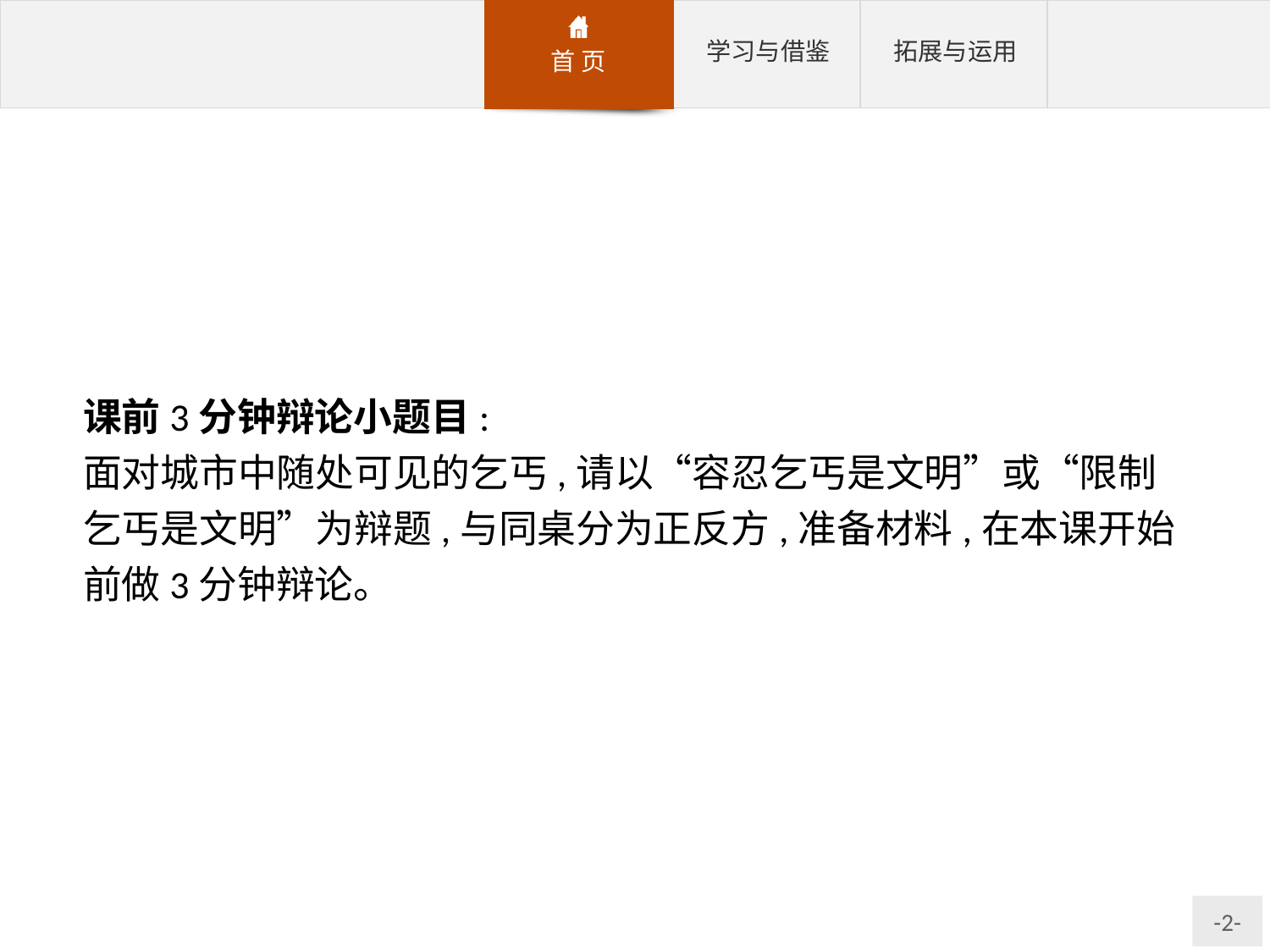

课前3分钟辩论小题目:
面对城市中随处可见的乞丐,请以“容忍乞丐是文明”或“限制乞丐是文明”为辩题,与同桌分为正反方,准备材料,在本课开始前做3分钟辩论。